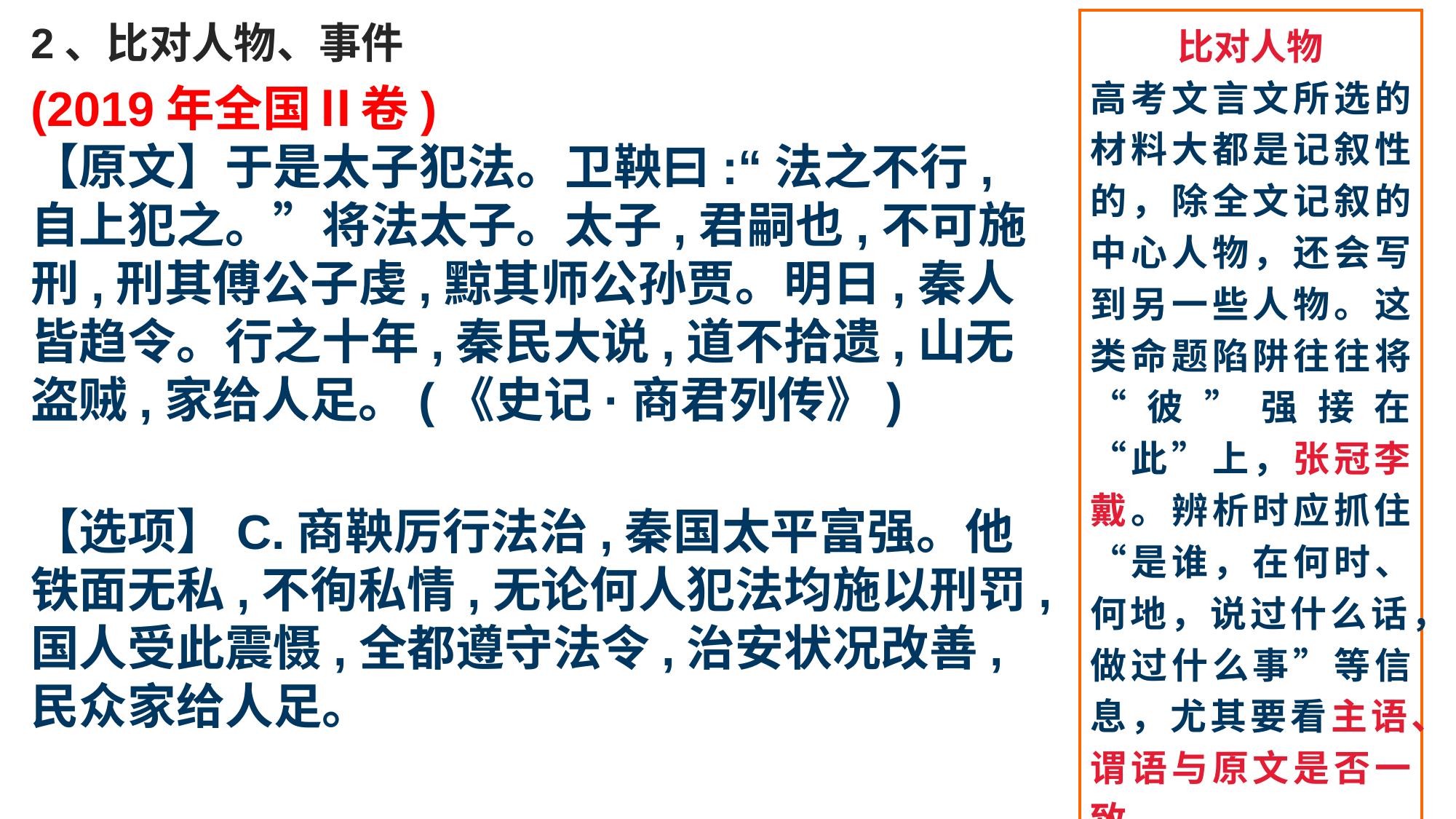

2、比对人物、事件
比对人物
高考文言文所选的材料大都是记叙性的，除全文记叙的中心人物，还会写到另一些人物。这类命题陷阱往往将“彼”强接在“此”上，张冠李戴。辨析时应抓住“是谁，在何时、何地，说过什么话，做过什么事”等信息，尤其要看主语、谓语与原文是否一致。
(2019年全国Ⅱ卷)
【原文】于是太子犯法。卫鞅曰:“法之不行,自上犯之。”将法太子。太子,君嗣也,不可施刑,刑其傅公子虔,黥其师公孙贾。明日,秦人皆趋令。行之十年,秦民大说,道不拾遗,山无盗贼,家给人足。(《史记·商君列传》)

【选项】C.商鞅厉行法治,秦国太平富强。他铁面无私,不徇私情,无论何人犯法均施以刑罚,国人受此震慑,全都遵守法令,治安状况改善,民众家给人足。